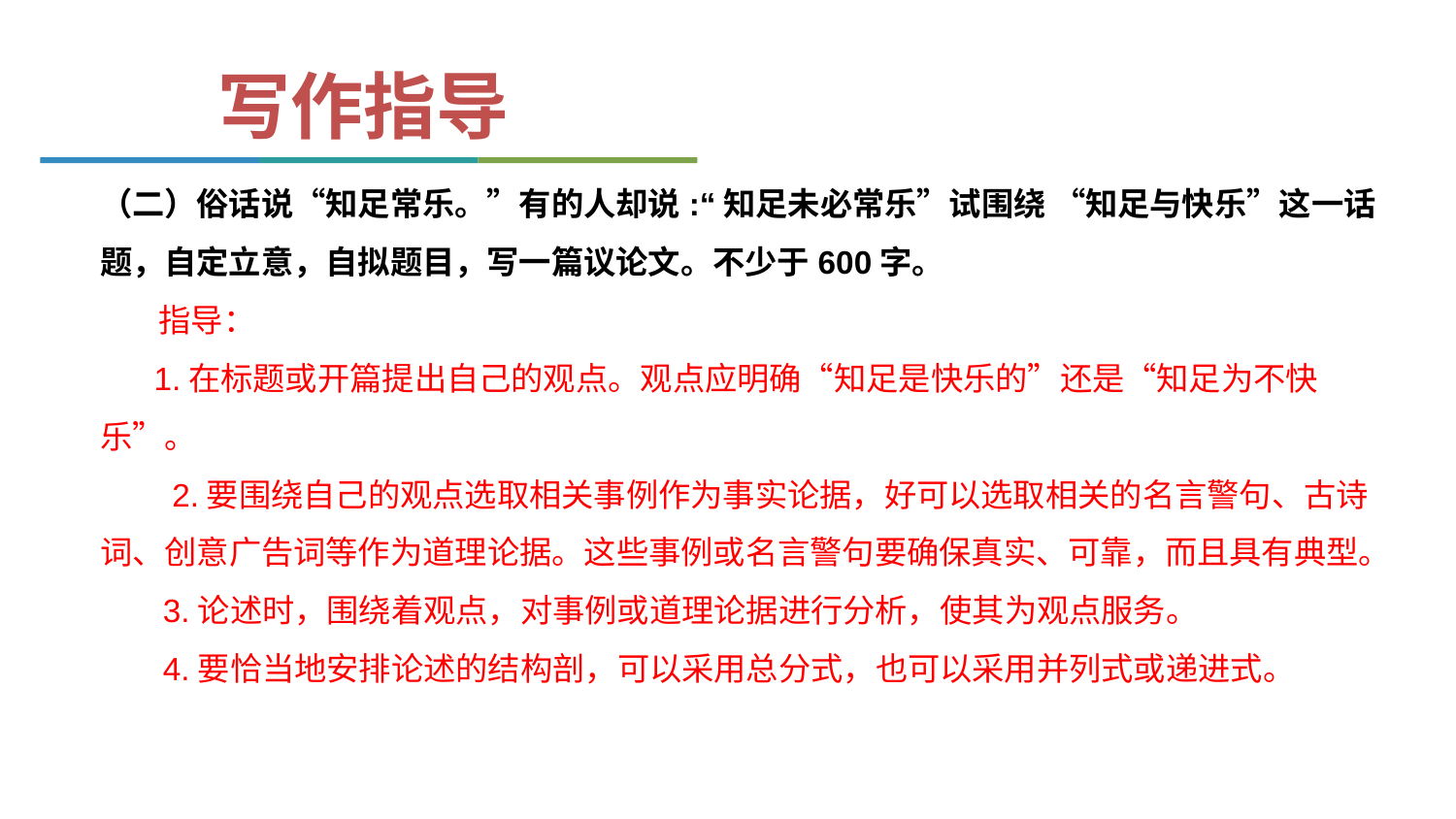

写作指导

（二）俗话说“知足常乐。”有的人却说:“知足未必常乐”试围绕 “知足与快乐”这一话题，自定立意，自拟题目，写一篇议论文。不少于600字。
       指导：
      1.在标题或开篇提出自己的观点。观点应明确“知足是快乐的”还是“知足为不快乐”。
        2.要围绕自己的观点选取相关事例作为事实论据，好可以选取相关的名言警句、古诗词、创意广告词等作为道理论据。这些事例或名言警句要确保真实、可靠，而且具有典型。
       3.论述时，围绕着观点，对事例或道理论据进行分析，使其为观点服务。
       4.要恰当地安排论述的结构剖，可以采用总分式，也可以采用并列式或递进式。